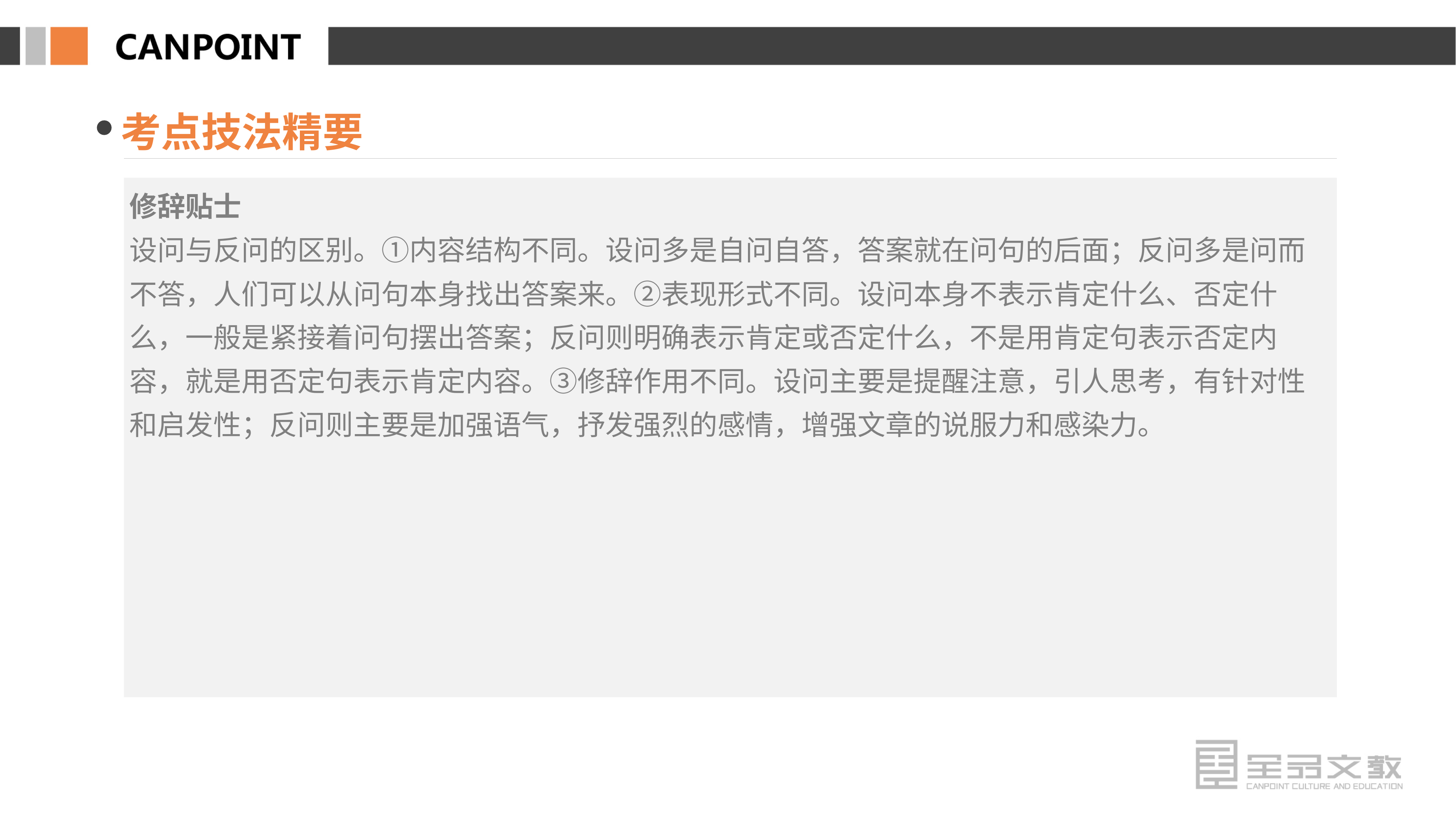

考点技法精要

修辞贴士
设问与反问的区别。①内容结构不同。设问多是自问自答，答案就在问句的后面；反问多是问而不答，人们可以从问句本身找出答案来。②表现形式不同。设问本身不表示肯定什么、否定什么，一般是紧接着问句摆出答案；反问则明确表示肯定或否定什么，不是用肯定句表示否定内容，就是用否定句表示肯定内容。③修辞作用不同。设问主要是提醒注意，引人思考，有针对性和启发性；反问则主要是加强语气，抒发强烈的感情，增强文章的说服力和感染力。